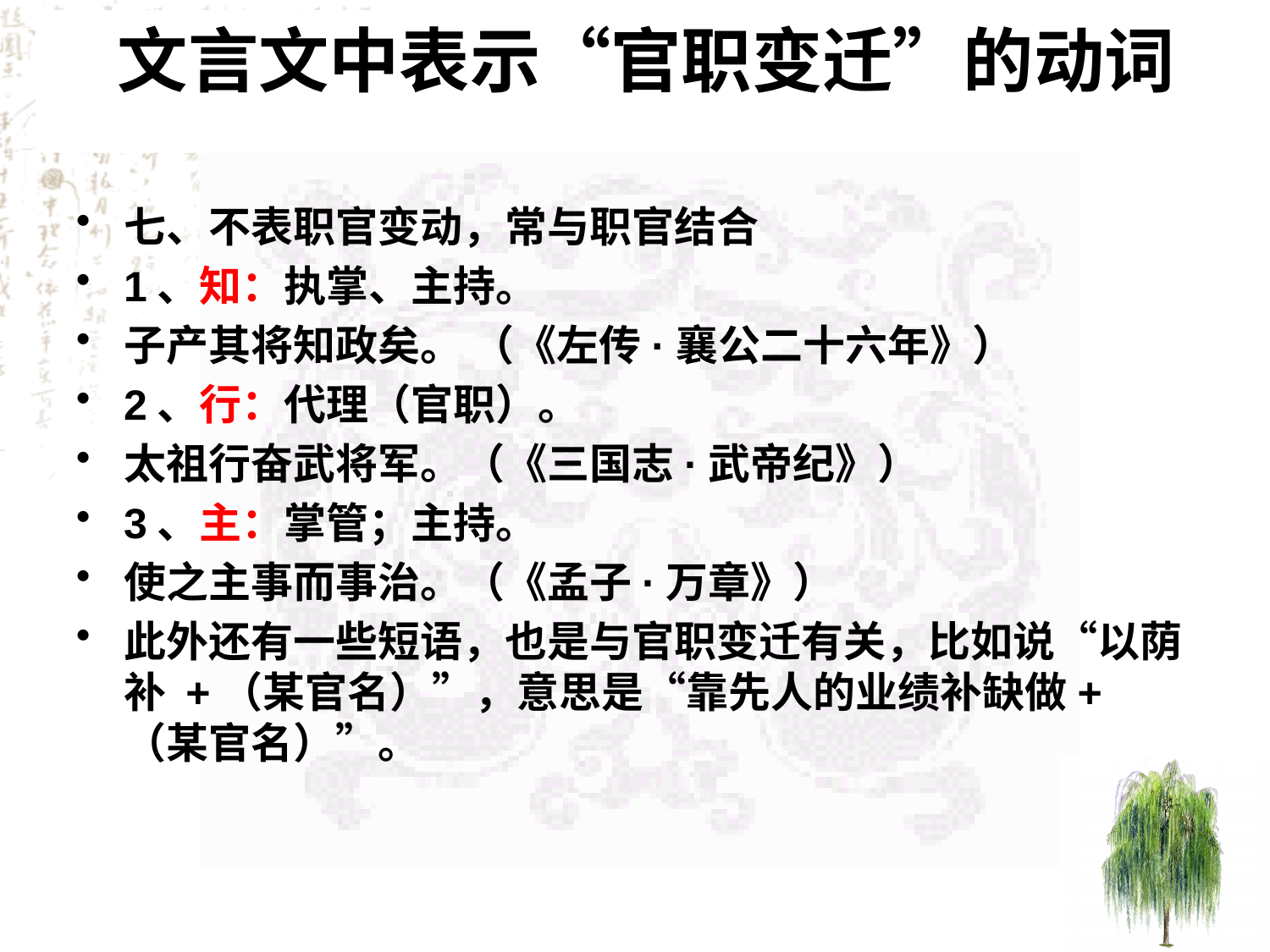

# 文言文中表示“官职变迁”的动词
七、不表职官变动，常与职官结合
1、知：执掌、主持。
子产其将知政矣。 （《左传·襄公二十六年》）
2、行：代理（官职）。
太祖行奋武将军。（《三国志·武帝纪》）
3、主：掌管；主持。
使之主事而事治。（《孟子·万章》）
此外还有一些短语，也是与官职变迁有关，比如说“以荫补 +（某官名）”，意思是“靠先人的业绩补缺做+（某官名）”。